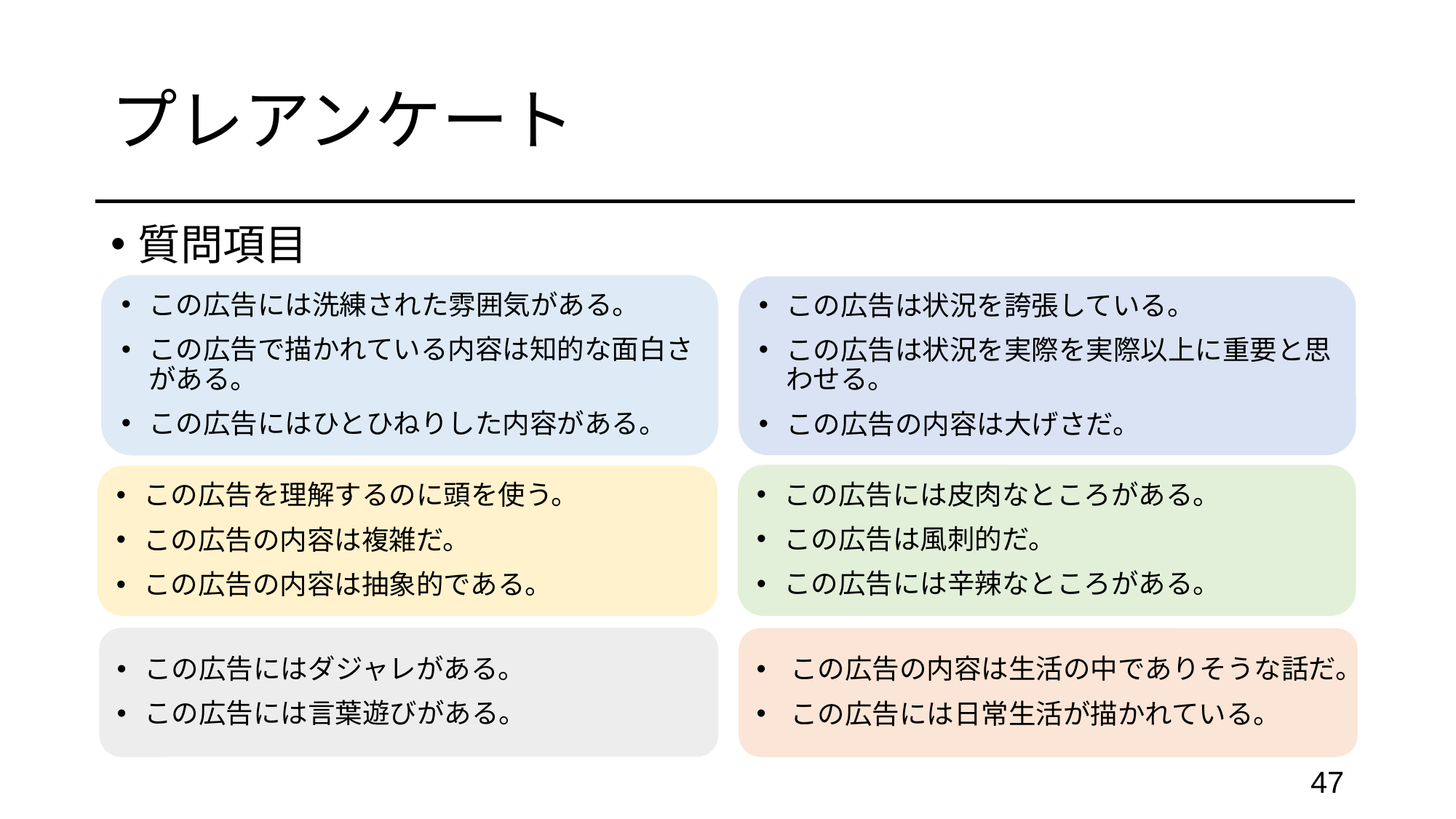

# プレアンケート
質問項目
この広告には洗練された雰囲気がある。
この広告で描かれている内容は知的な面白さがある。
この広告にはひとひねりした内容がある。
この広告は状況を誇張している。
この広告は状況を実際を実際以上に重要と思わせる。
この広告の内容は大げさだ。
この広告には皮肉なところがある。
この広告は風刺的だ。
この広告には辛辣なところがある。
この広告を理解するのに頭を使う。
この広告の内容は複雑だ。
この広告の内容は抽象的である。
この広告にはダジャレがある。
この広告には言葉遊びがある。
この広告の内容は生活の中でありそうな話だ。
この広告には日常生活が描かれている。
47